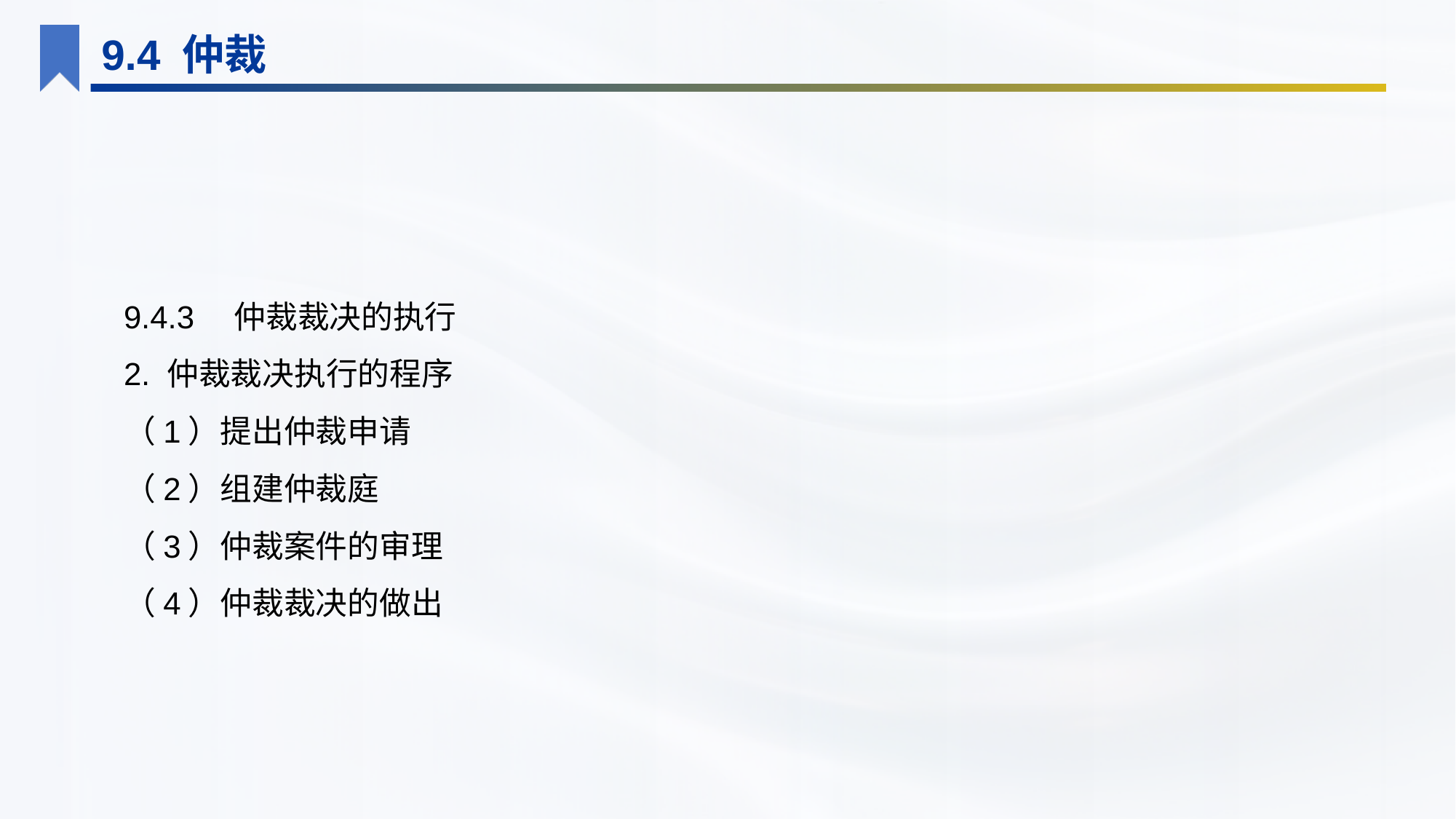

9.4 仲裁
9.4.3　仲裁裁决的执行
2. 仲裁裁决执行的程序
（1）提出仲裁申请
（2）组建仲裁庭
（3）仲裁案件的审理
（4）仲裁裁决的做出